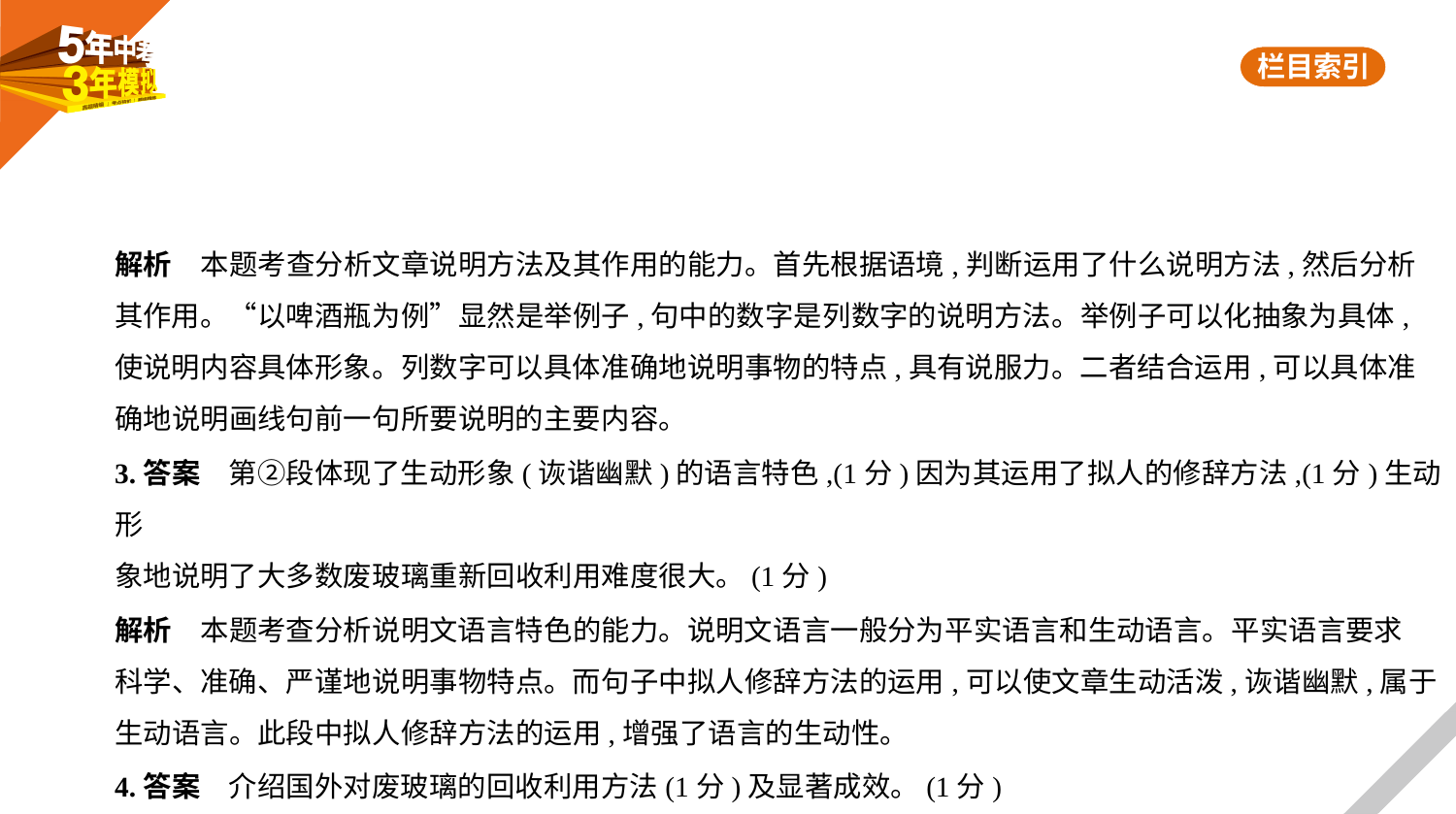

解析　本题考查分析文章说明方法及其作用的能力。首先根据语境,判断运用了什么说明方法,然后分析
其作用。“以啤酒瓶为例”显然是举例子,句中的数字是列数字的说明方法。举例子可以化抽象为具体,
使说明内容具体形象。列数字可以具体准确地说明事物的特点,具有说服力。二者结合运用,可以具体准
确地说明画线句前一句所要说明的主要内容。
3.答案　第②段体现了生动形象(诙谐幽默)的语言特色,(1分)因为其运用了拟人的修辞方法,(1分)生动形
象地说明了大多数废玻璃重新回收利用难度很大。(1分)
解析　本题考查分析说明文语言特色的能力。说明文语言一般分为平实语言和生动语言。平实语言要求
科学、准确、严谨地说明事物特点。而句子中拟人修辞方法的运用,可以使文章生动活泼,诙谐幽默,属于
生动语言。此段中拟人修辞方法的运用,增强了语言的生动性。
4.答案　介绍国外对废玻璃的回收利用方法(1分)及显著成效。(1分)